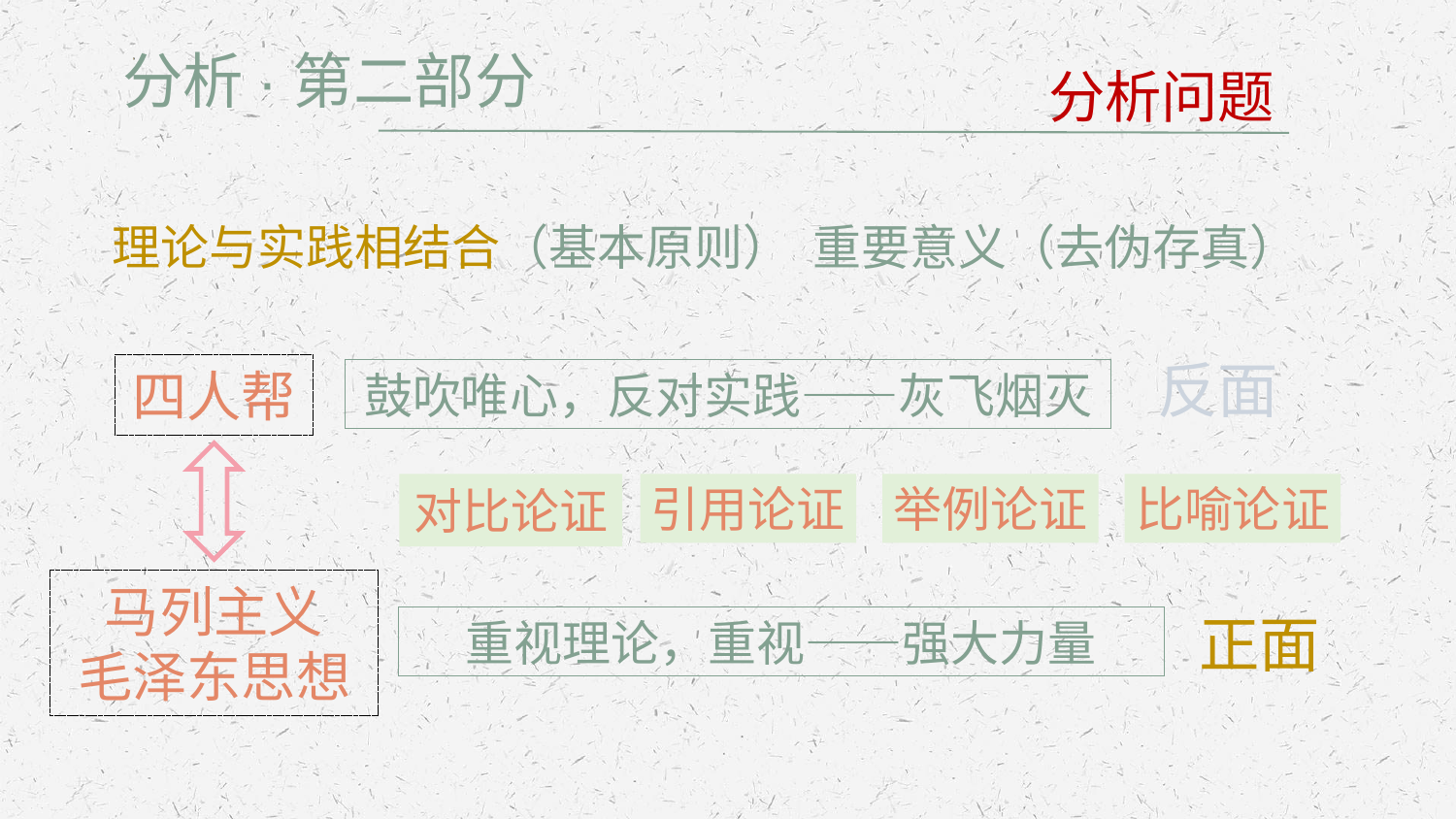

分析·第二部分
分析问题
理论与实践相结合（基本原则）  重要意义（去伪存真）
反面

对比论证
正面
四人帮
马列主义
毛泽东思想
鼓吹唯心，反对实践——灰飞烟灭
引用论证
举例论证
比喻论证
重视理论，重视——强大力量